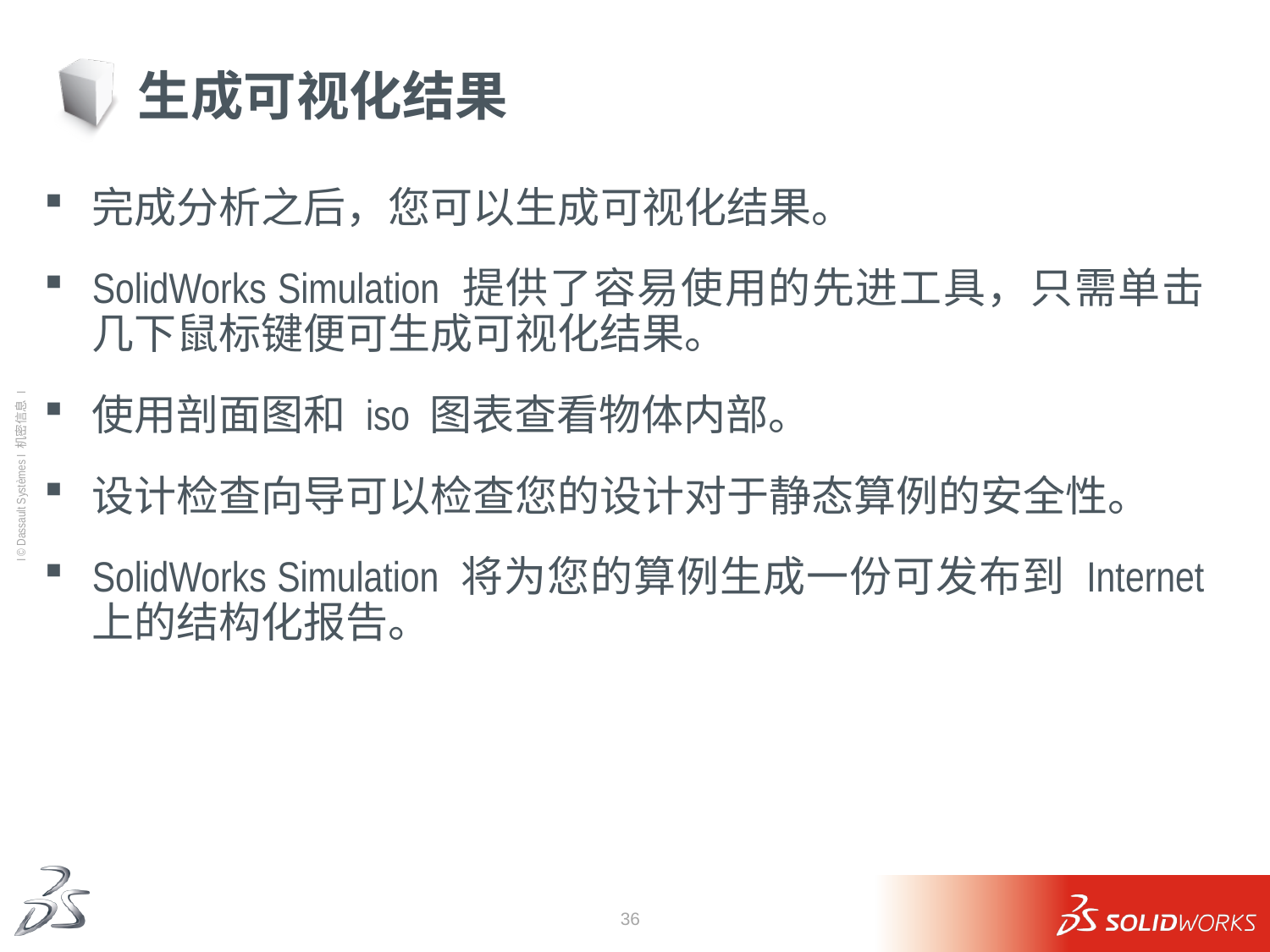

# 生成可视化结果
完成分析之后，您可以生成可视化结果。
SolidWorks Simulation 提供了容易使用的先进工具，只需单击几下鼠标键便可生成可视化结果。
使用剖面图和 iso 图表查看物体内部。
设计检查向导可以检查您的设计对于静态算例的安全性。
SolidWorks Simulation 将为您的算例生成一份可发布到 Internet 上的结构化报告。